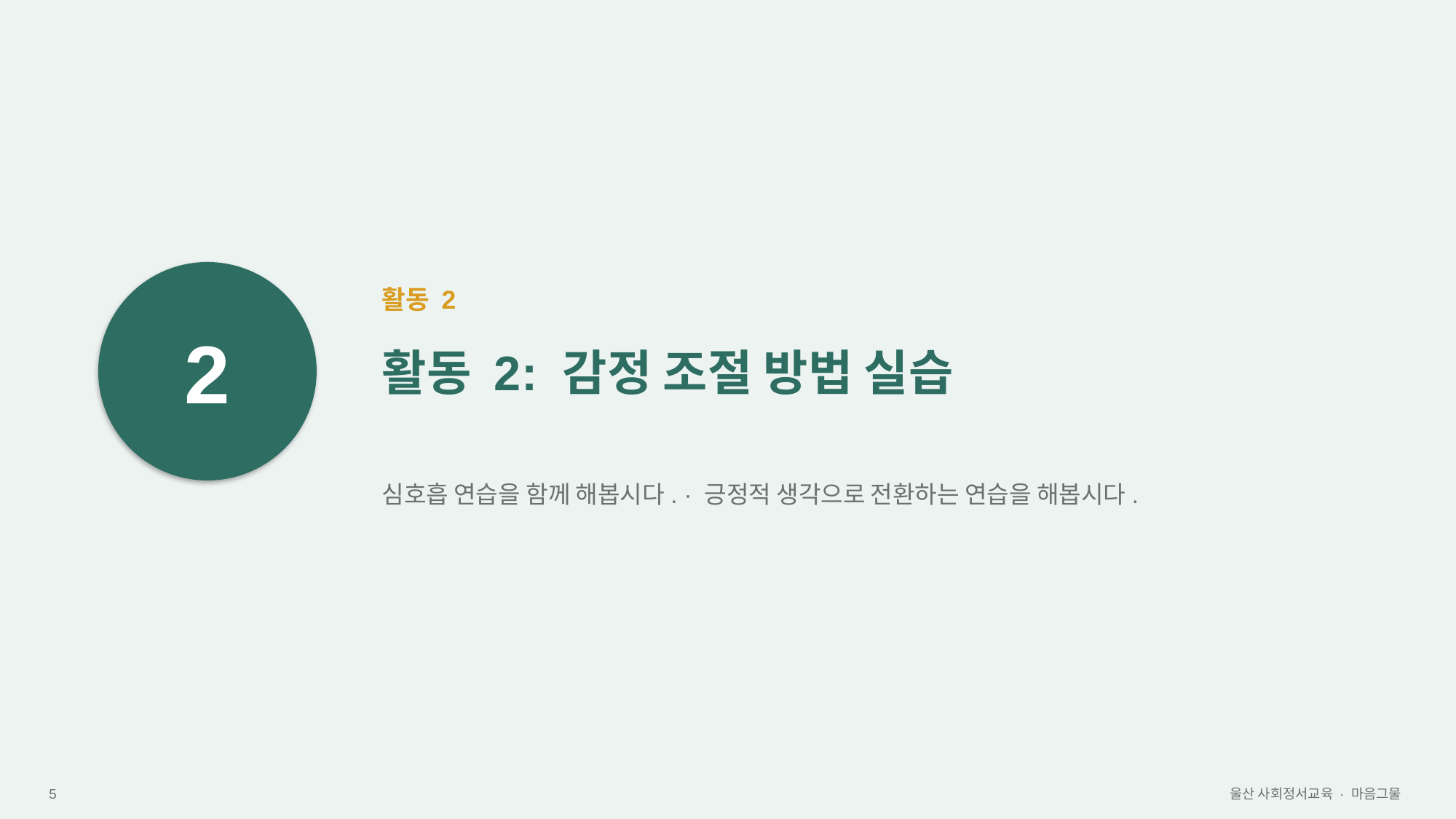

2
활동 2
활동 2: 감정 조절 방법 실습
심호흡 연습을 함께 해봅시다. · 긍정적 생각으로 전환하는 연습을 해봅시다.
5
울산 사회정서교육 · 마음그물